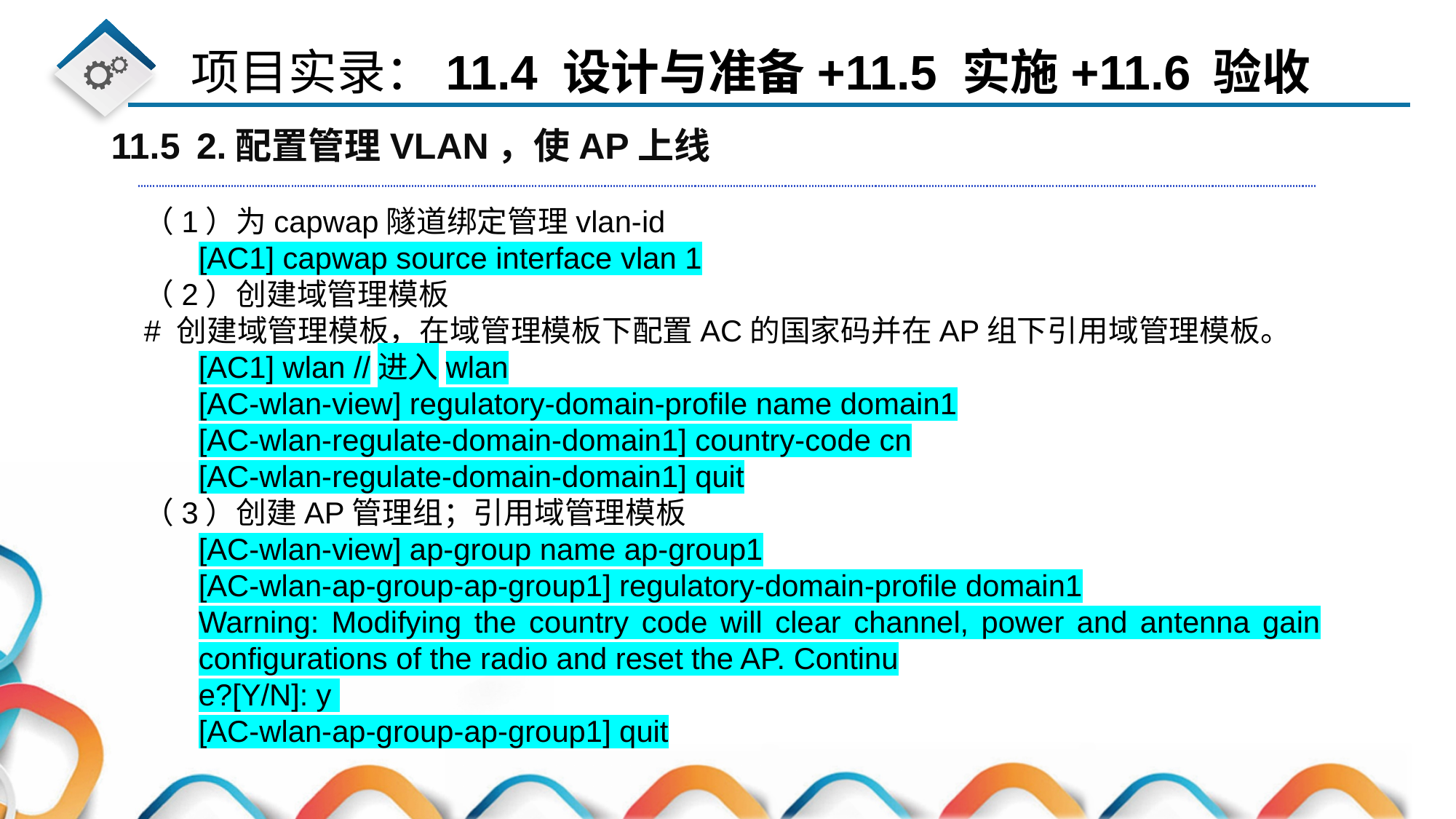

11.5  2.配置管理VLAN，使AP上线

（1）为capwap隧道绑定管理vlan-id
[AC1] capwap source interface vlan 1
（2）创建域管理模板
# 创建域管理模板，在域管理模板下配置AC的国家码并在AP组下引用域管理模板。
[AC1] wlan //进入wlan
[AC-wlan-view] regulatory-domain-profile name domain1
[AC-wlan-regulate-domain-domain1] country-code cn
[AC-wlan-regulate-domain-domain1] quit
（3）创建AP管理组；引用域管理模板
[AC-wlan-view] ap-group name ap-group1
[AC-wlan-ap-group-ap-group1] regulatory-domain-profile domain1
Warning: Modifying the country code will clear channel, power and antenna gain configurations of the radio and reset the AP. Continu
e?[Y/N]: y
[AC-wlan-ap-group-ap-group1] quit